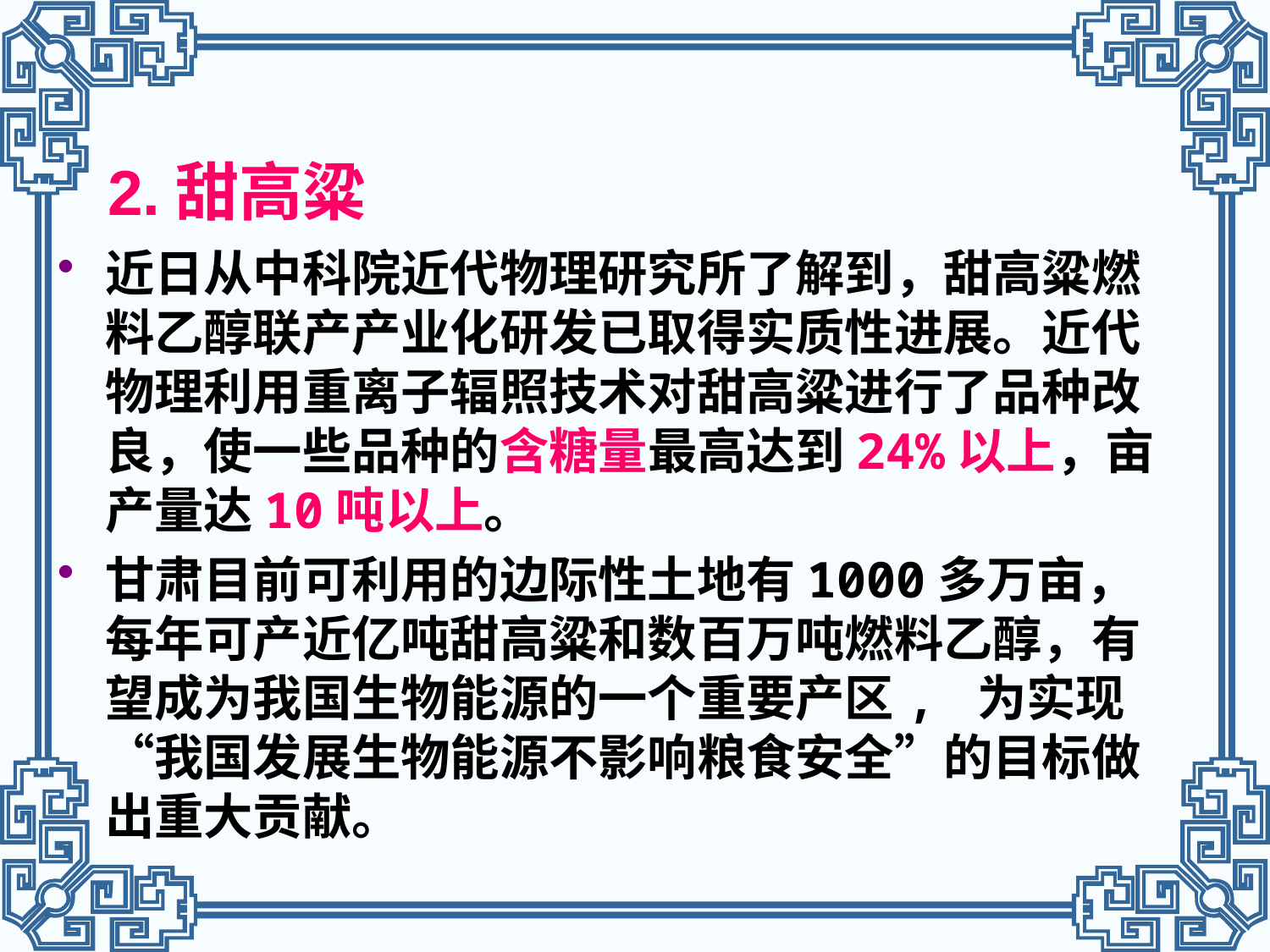

# 2.甜高粱
近日从中科院近代物理研究所了解到，甜高粱燃料乙醇联产产业化研发已取得实质性进展。近代物理利用重离子辐照技术对甜高粱进行了品种改良，使一些品种的含糖量最高达到24%以上，亩产量达10吨以上。
甘肃目前可利用的边际性土地有1000多万亩，每年可产近亿吨甜高粱和数百万吨燃料乙醇，有望成为我国生物能源的一个重要产区, 为实现“我国发展生物能源不影响粮食安全”的目标做出重大贡献。